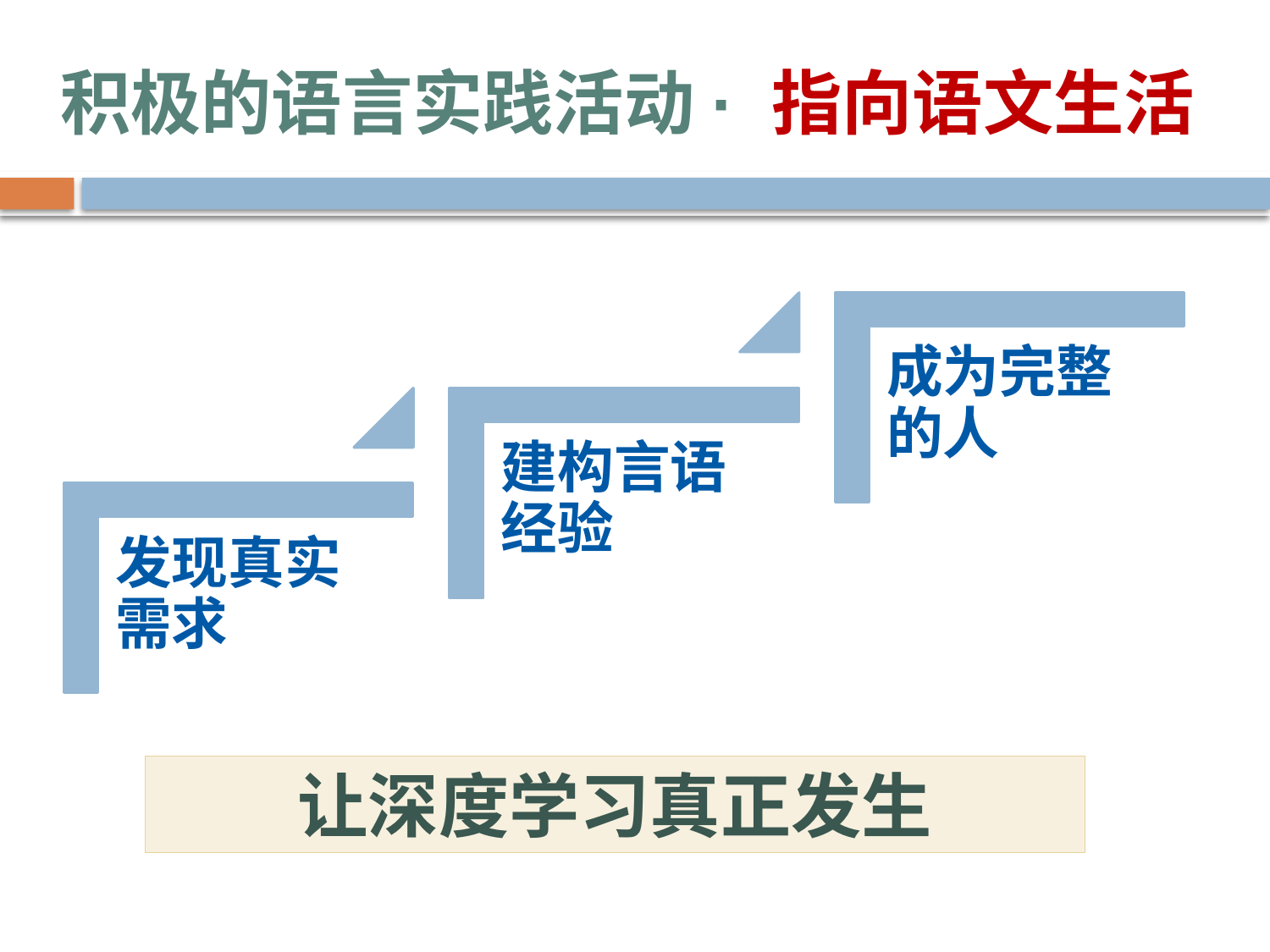

# 积极的语言实践活动· 指向语文生活
发现真实需求
建构言语经验
成为完整的人
让深度学习真正发生